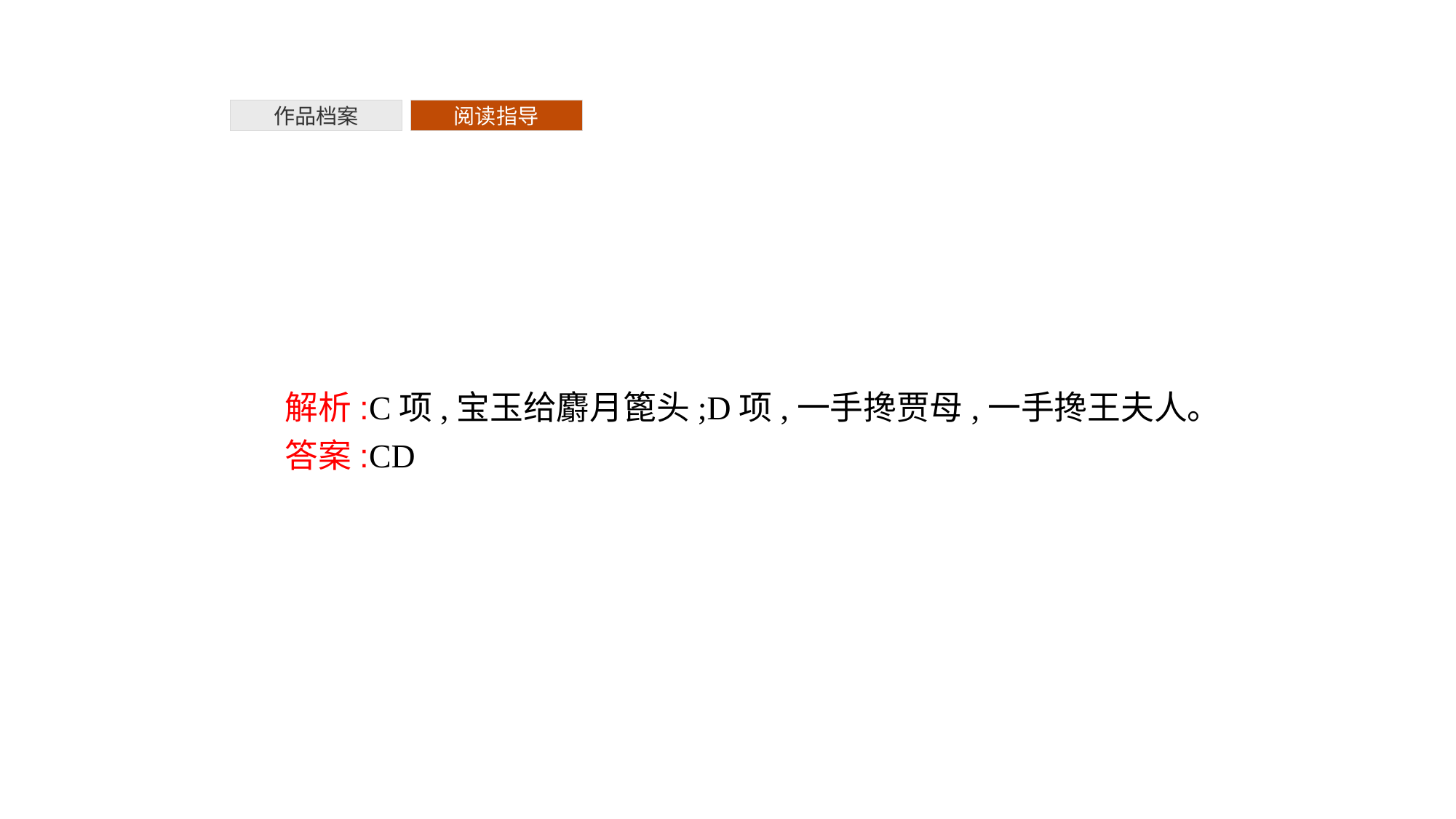

作品档案
阅读指导
解析:C项,宝玉给麝月篦头;D项,一手搀贾母,一手搀王夫人。
答案:CD